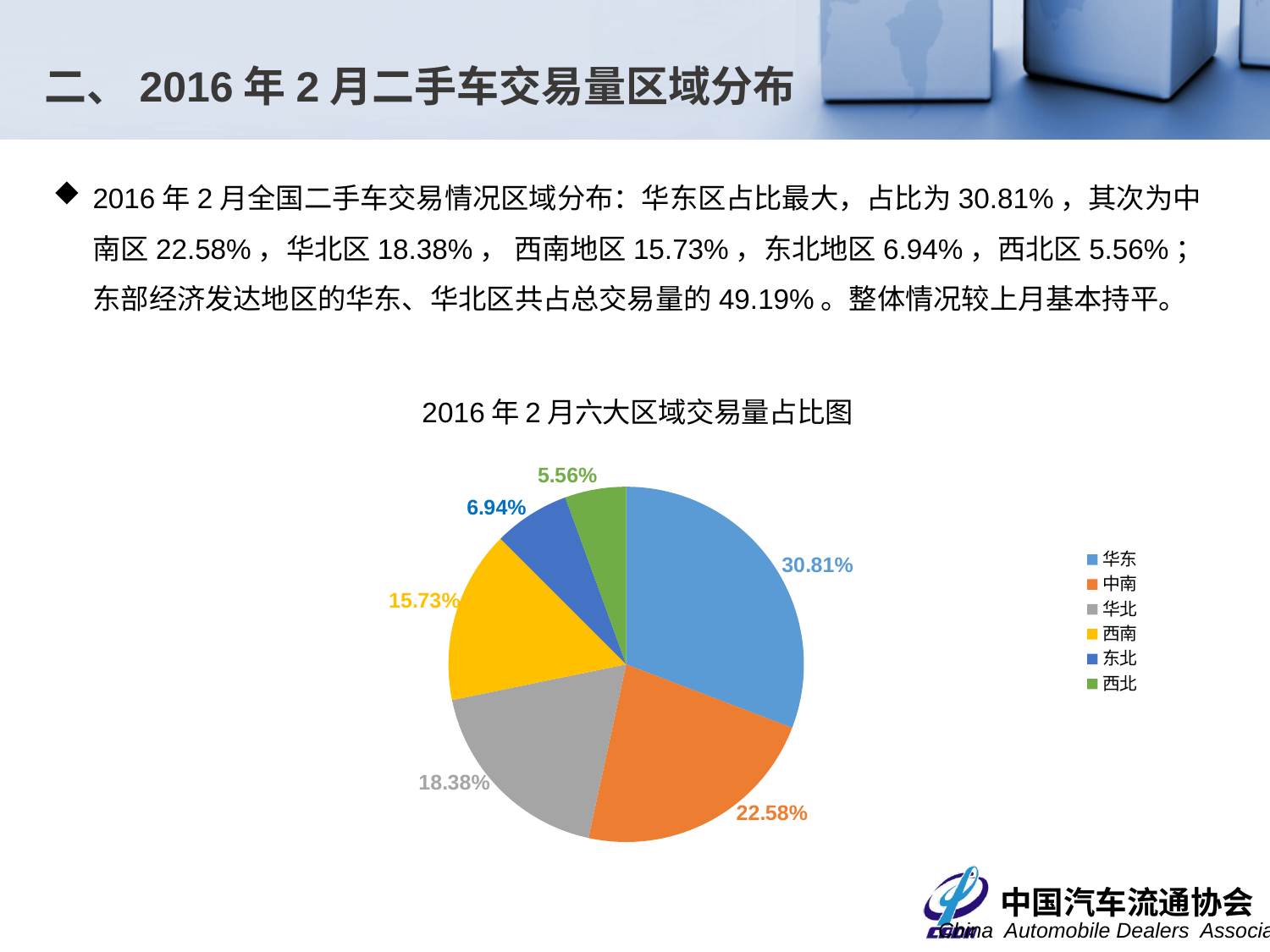

二、2016年2月二手车交易量区域分布
2016年2月全国二手车交易情况区域分布：华东区占比最大，占比为30.81%，其次为中南区22.58%，华北区18.38%， 西南地区15.73%，东北地区6.94%，西北区5.56%；东部经济发达地区的华东、华北区共占总交易量的49.19%。整体情况较上月基本持平。

### Chart: 2016年2月六大区域交易量占比图

| Category | 交易占比 |
|---|---|
| 华东 | 0.3081364231230082 |
| 中南 | 0.22583296213039422 |
| 华北 | 0.18376962627633392 |
| 西南 | 0.15728645471842115 |
| 东北 | 0.06935624777709871 |
| 西北 | 0.055618285974744414 |